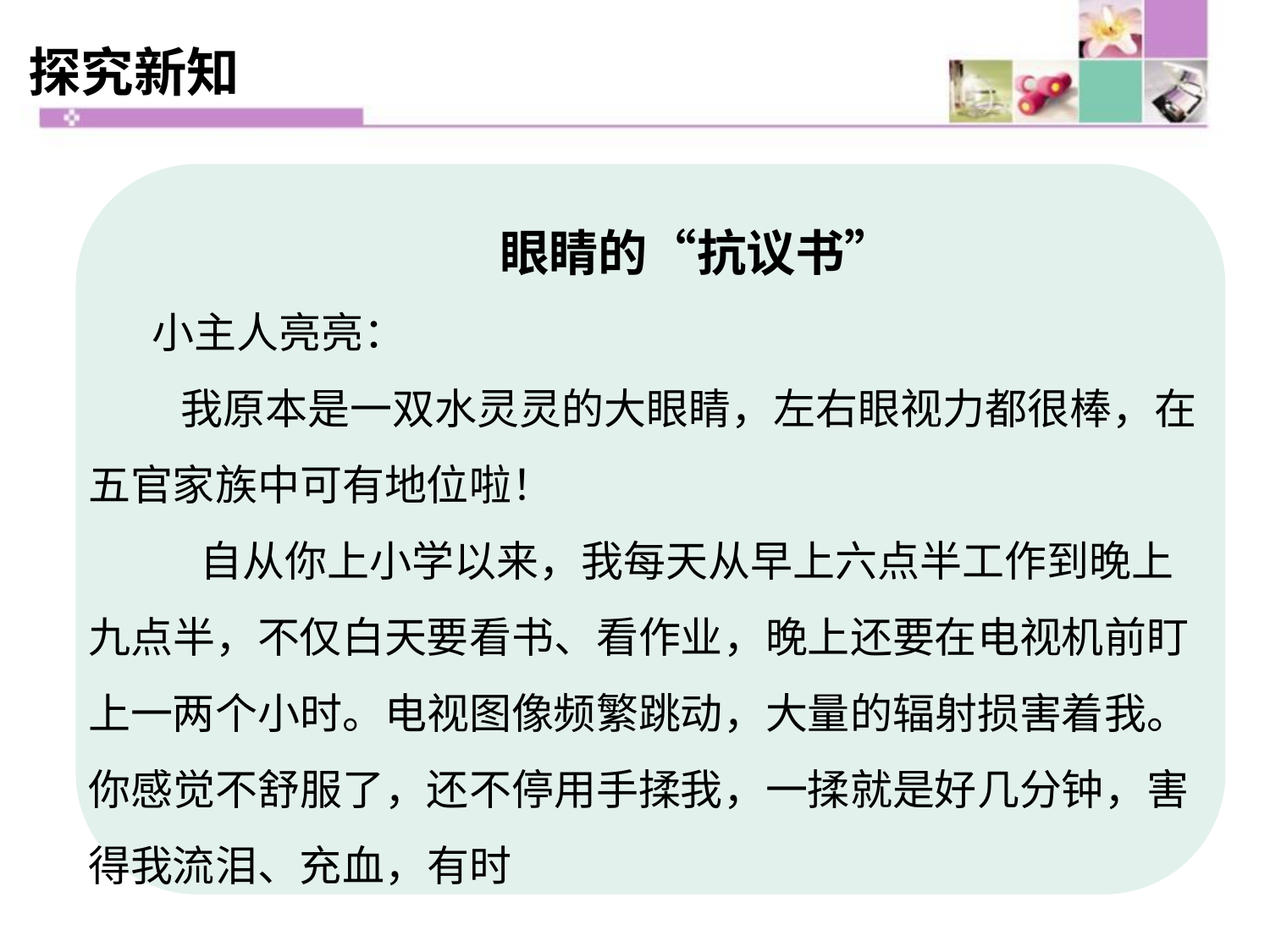

# 探究新知

  眼睛的“抗议书”
小主人亮亮：
  我原本是一双水灵灵的大眼睛，左右眼视力都很棒，在五官家族中可有地位啦！
    自从你上小学以来，我每天从早上六点半工作到晚上九点半，不仅白天要看书、看作业，晚上还要在电视机前盯上一两个小时。电视图像频繁跳动，大量的辐射损害着我。你感觉不舒服了，还不停用手揉我，一揉就是好几分钟，害得我流泪、充血，有时